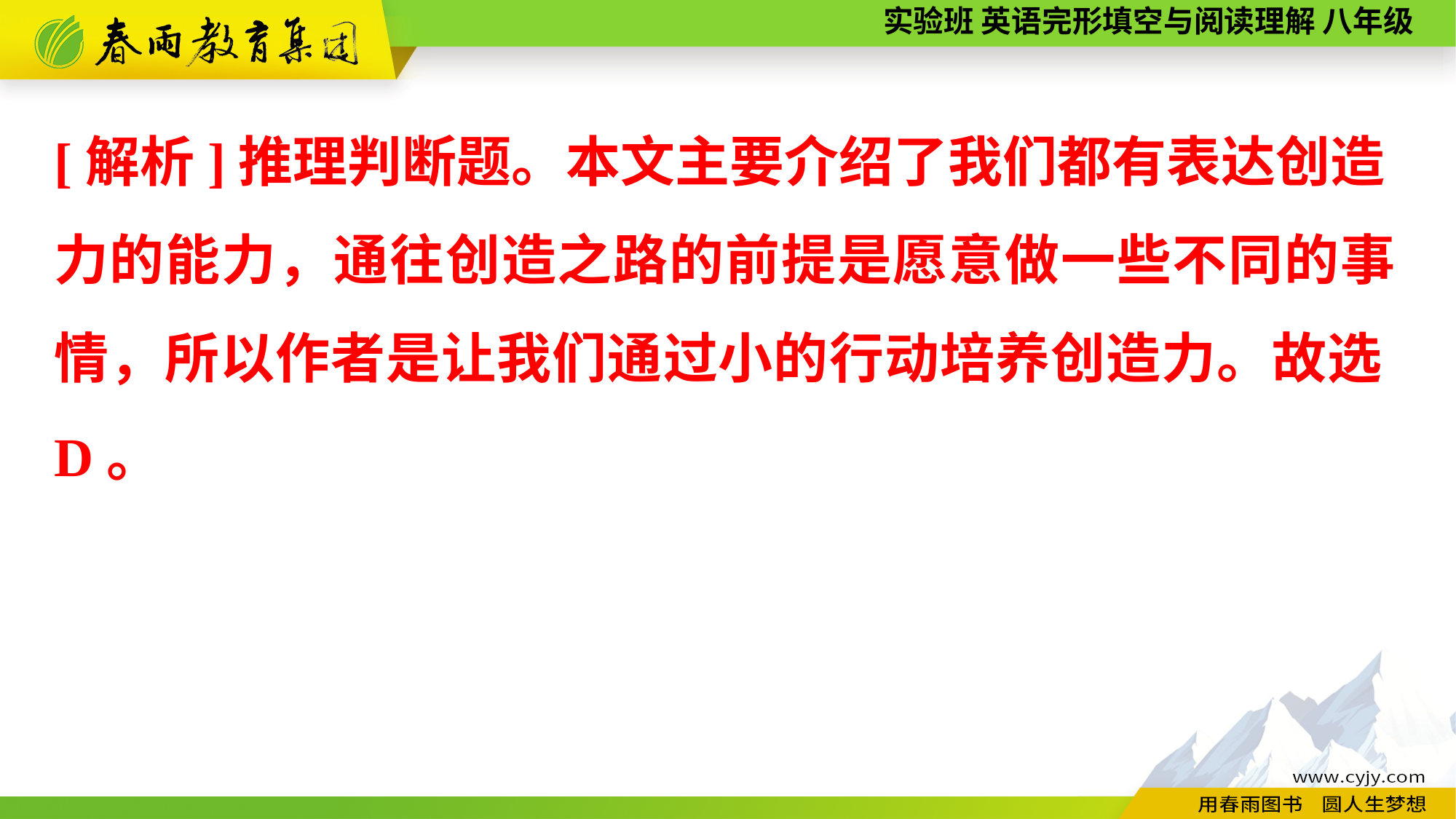

[解析]推理判断题。本文主要介绍了我们都有表达创造
力的能力，通往创造之路的前提是愿意做一些不同的事情，所以作者是让我们通过小的行动培养创造力。故选D。